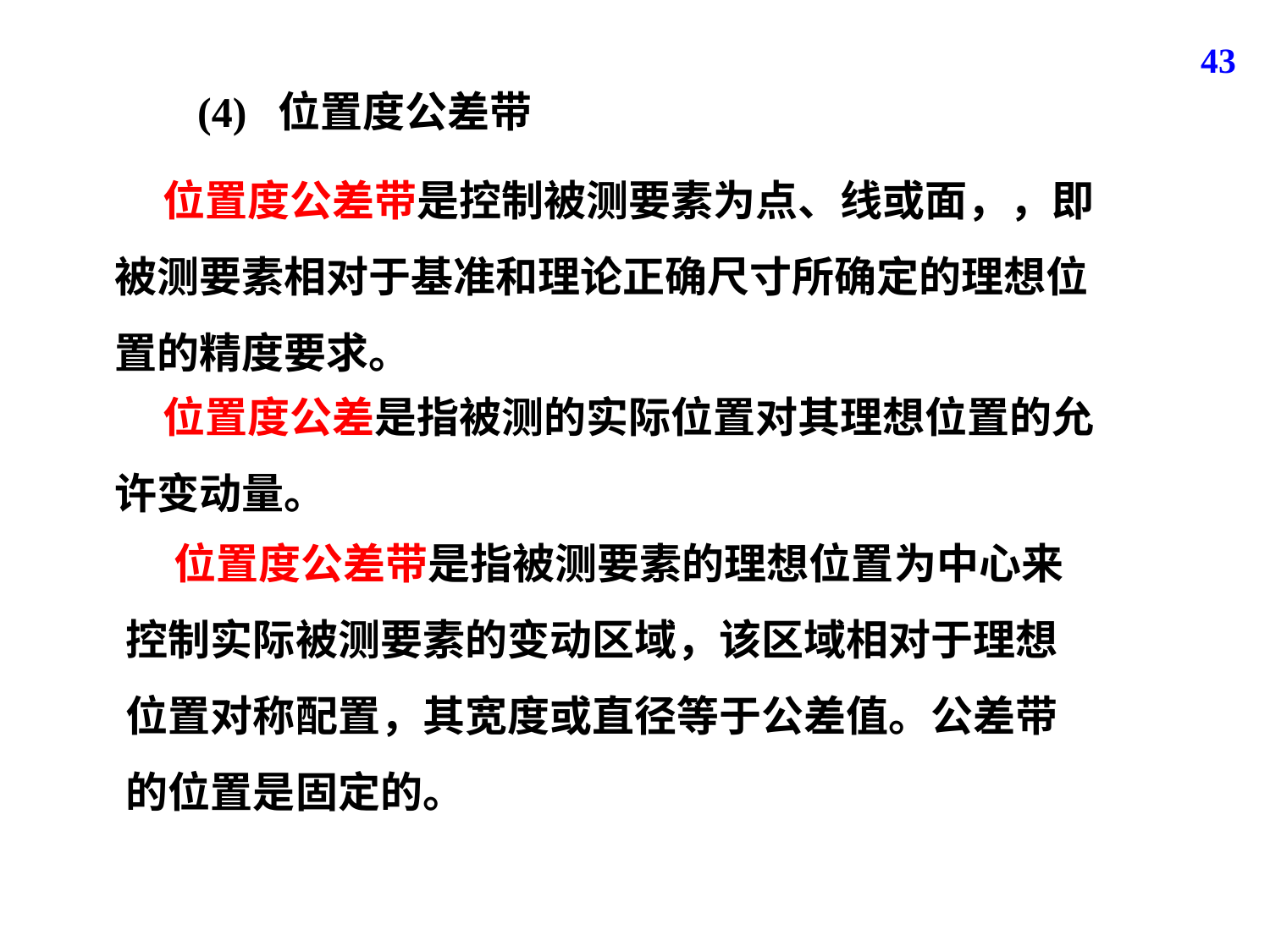

43
(4)  位置度公差带
    位置度公差带是控制被测要素为点、线或面，，即被测要素相对于基准和理论正确尺寸所确定的理想位置的精度要求。
    位置度公差是指被测的实际位置对其理想位置的允许变动量。
    位置度公差带是指被测要素的理想位置为中心来控制实际被测要素的变动区域，该区域相对于理想位置对称配置，其宽度或直径等于公差值。公差带的位置是固定的。